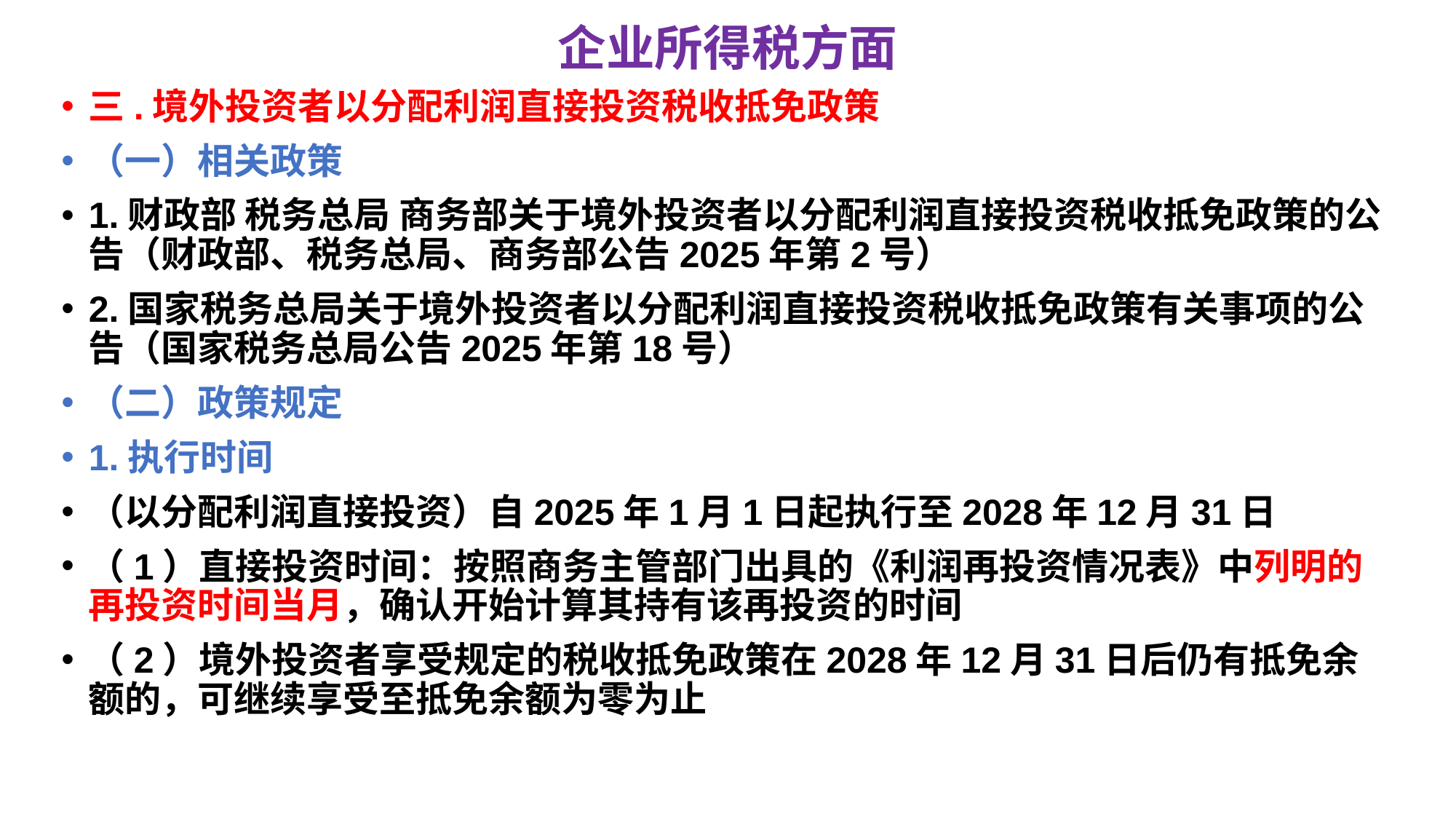

# 企业所得税方面
三.境外投资者以分配利润直接投资税收抵免政策
（一）相关政策
1.财政部 税务总局 商务部关于境外投资者以分配利润直接投资税收抵免政策的公告（财政部、税务总局、商务部公告2025年第2号）
2.国家税务总局关于境外投资者以分配利润直接投资税收抵免政策有关事项的公告（国家税务总局公告2025年第18号）
（二）政策规定
1.执行时间
（以分配利润直接投资）自2025年1月1日起执行至2028年12月31日
（1）直接投资时间：按照商务主管部门出具的《利润再投资情况表》中列明的再投资时间当月，确认开始计算其持有该再投资的时间
（2）境外投资者享受规定的税收抵免政策在2028年12月31日后仍有抵免余额的，可继续享受至抵免余额为零为止